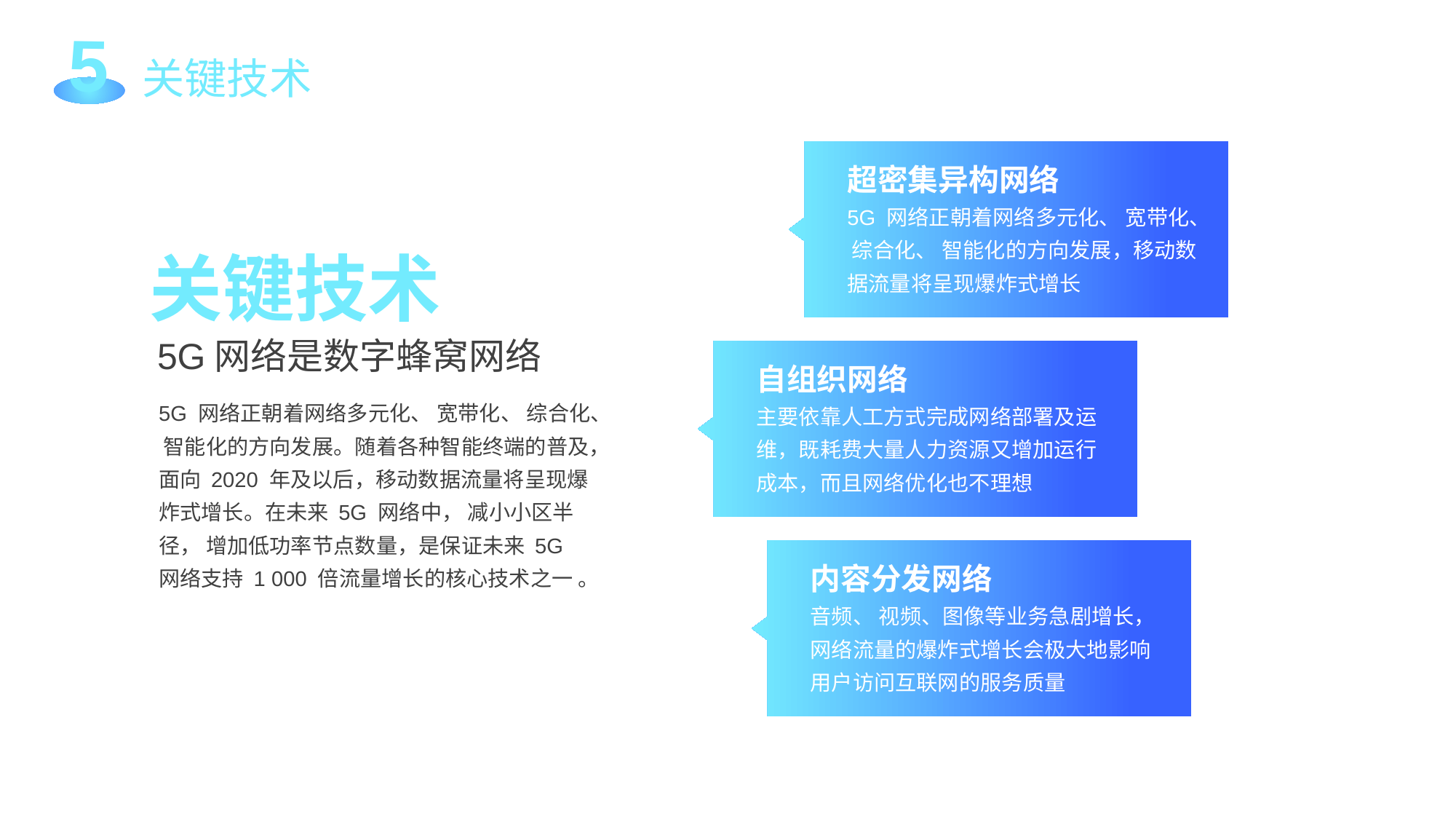

5

关键技术

超密集异构网络
5G 网络正朝着网络多元化、 宽带化、 综合化、 智能化的方向发展，移动数据流量将呈现爆炸式增长
关键技术
5G网络是数字蜂窝网络

自组织网络
主要依靠人工方式完成网络部署及运维，既耗费大量人力资源又增加运行成本，而且网络优化也不理想
5G 网络正朝着网络多元化、 宽带化、 综合化、 智能化的方向发展。随着各种智能终端的普及，面向 2020 年及以后，移动数据流量将呈现爆炸式增长。在未来 5G 网络中， 减小小区半径， 增加低功率节点数量，是保证未来 5G 网络支持 1 000 倍流量增长的核心技术之一 。

内容分发网络
音频、 视频、图像等业务急剧增长， 网络流量的爆炸式增长会极大地影响用户访问互联网的服务质量